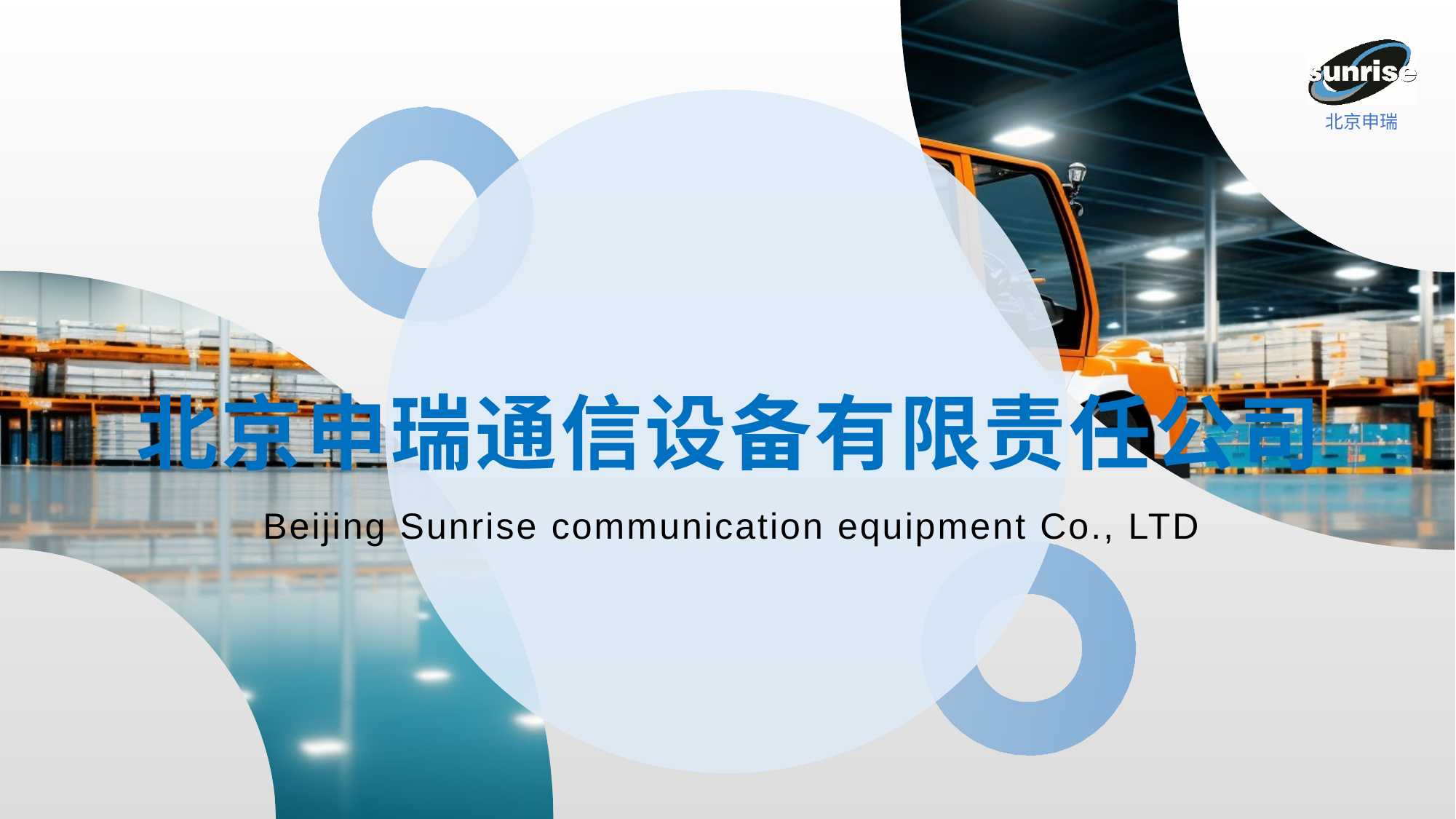

北京申瑞通信设备有限责任公司
Beijing Sunrise communication equipment Co., LTD